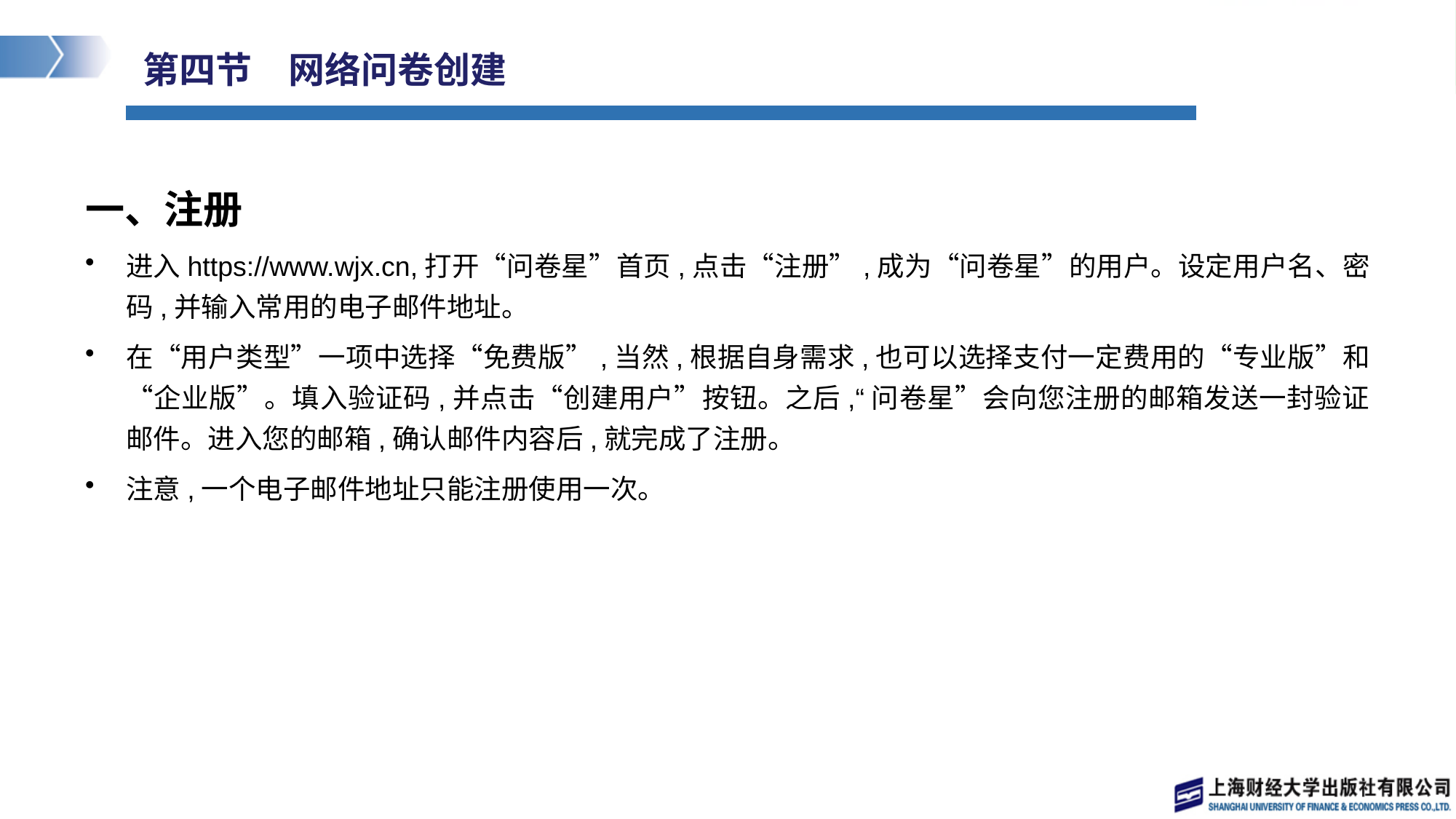

# 第四节　网络问卷创建
一、注册
进入https://www.wjx.cn,打开“问卷星”首页,点击“注册”,成为“问卷星”的用户。设定用户名、密码,并输入常用的电子邮件地址。
在“用户类型”一项中选择“免费版”,当然,根据自身需求,也可以选择支付一定费用的“专业版”和“企业版”。填入验证码,并点击“创建用户”按钮。之后,“问卷星”会向您注册的邮箱发送一封验证邮件。进入您的邮箱,确认邮件内容后,就完成了注册。
注意,一个电子邮件地址只能注册使用一次。